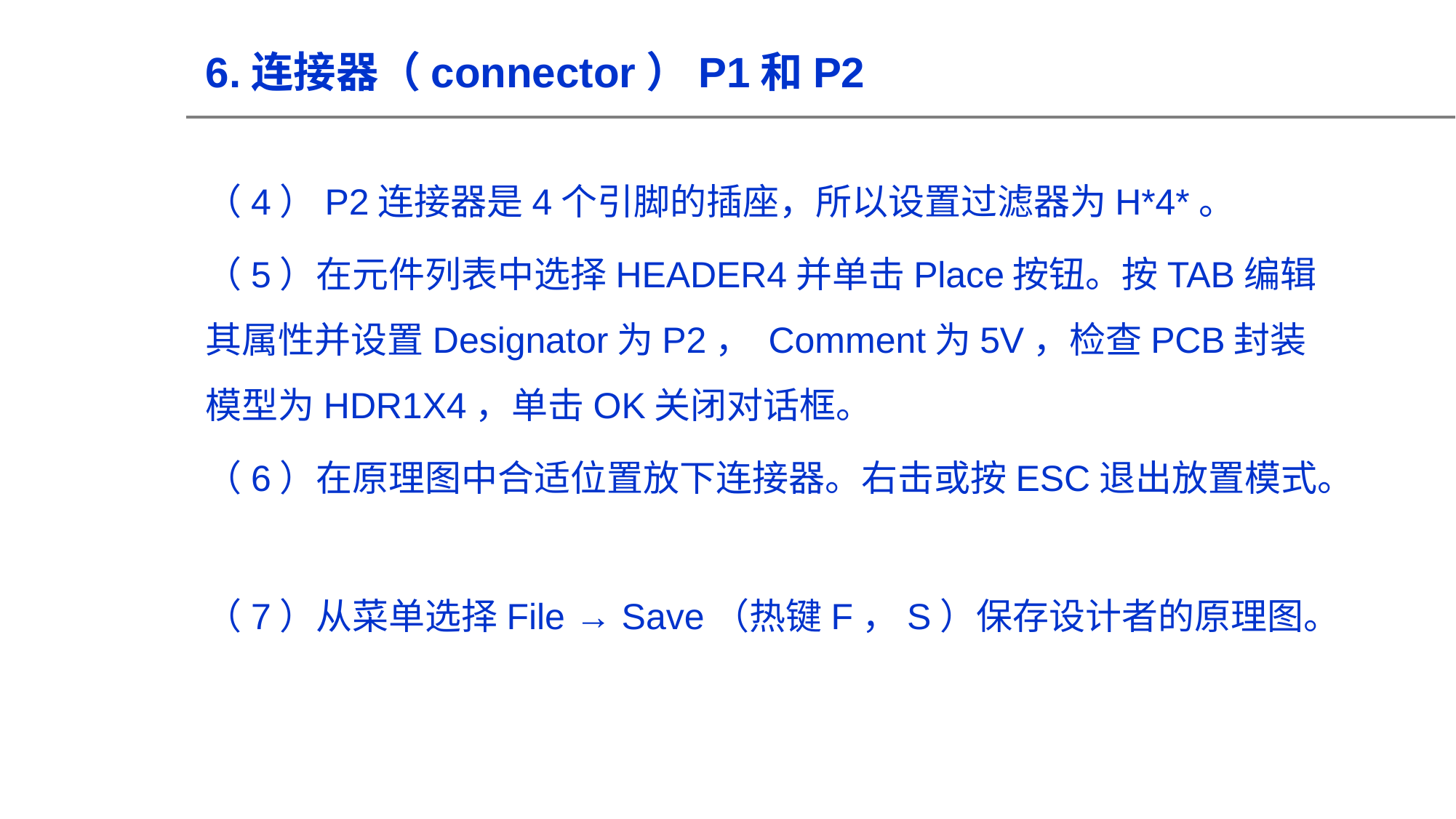

6.连接器（connector）P1和P2
（4）P2连接器是4个引脚的插座，所以设置过滤器为H*4*。
（5）在元件列表中选择HEADER4并单击Place按钮。按TAB编辑其属性并设置Designator为P2， Comment为5V，检查PCB封装模型为HDR1X4，单击OK关闭对话框。
（6）在原理图中合适位置放下连接器。右击或按ESC退出放置模式。
（7）从菜单选择File → Save（热键F，S）保存设计者的原理图。